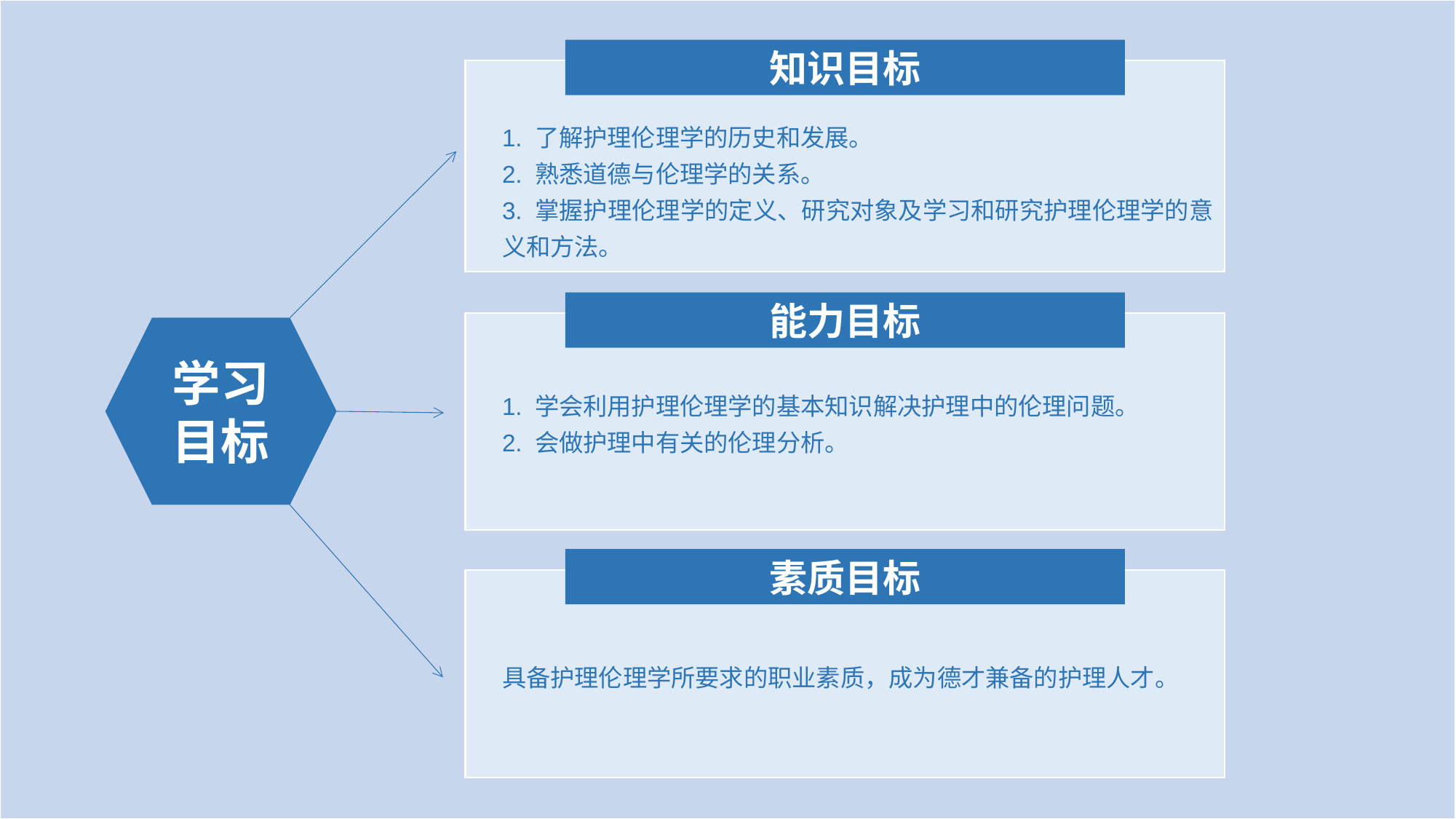

知识目标

1. 了解护理伦理学的历史和发展。
2. 熟悉道德与伦理学的关系。
3. 掌握护理伦理学的定义、研究对象及学习和研究护理伦理学的意义和方法。
能力目标

学习目标
1. 学会利用护理伦理学的基本知识解决护理中的伦理问题。
2. 会做护理中有关的伦理分析。
素质目标

具备护理伦理学所要求的职业素质，成为德才兼备的护理人才。